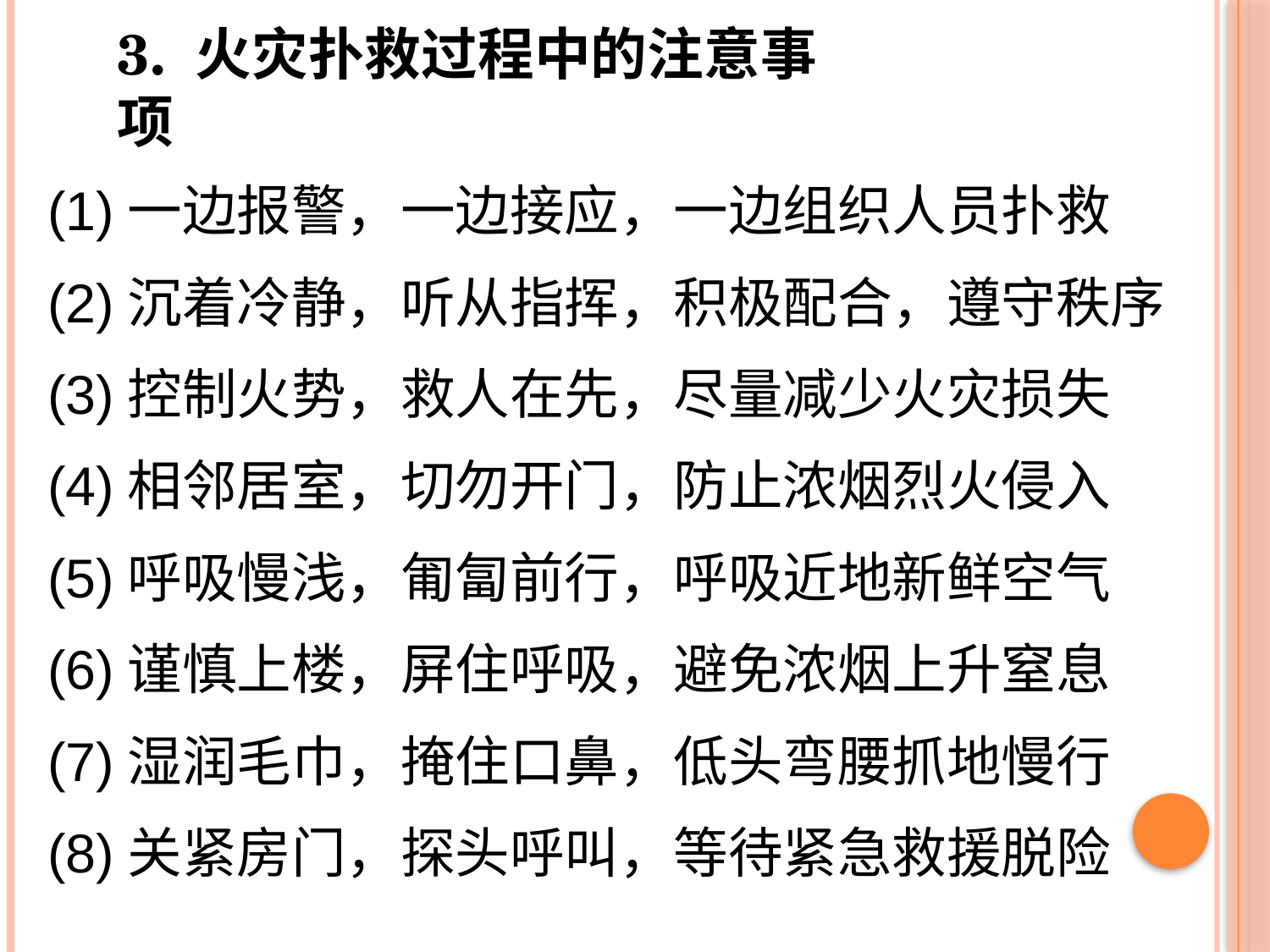

3. 火灾扑救过程中的注意事项
(1)一边报警，一边接应，一边组织人员扑救
(2)沉着冷静，听从指挥，积极配合，遵守秩序
(3)控制火势，救人在先，尽量减少火灾损失
(4)相邻居室，切勿开门，防止浓烟烈火侵入
(5)呼吸慢浅，匍匐前行，呼吸近地新鲜空气
(6)谨慎上楼，屏住呼吸，避免浓烟上升窒息
(7)湿润毛巾，掩住口鼻，低头弯腰抓地慢行
(8)关紧房门，探头呼叫，等待紧急救援脱险